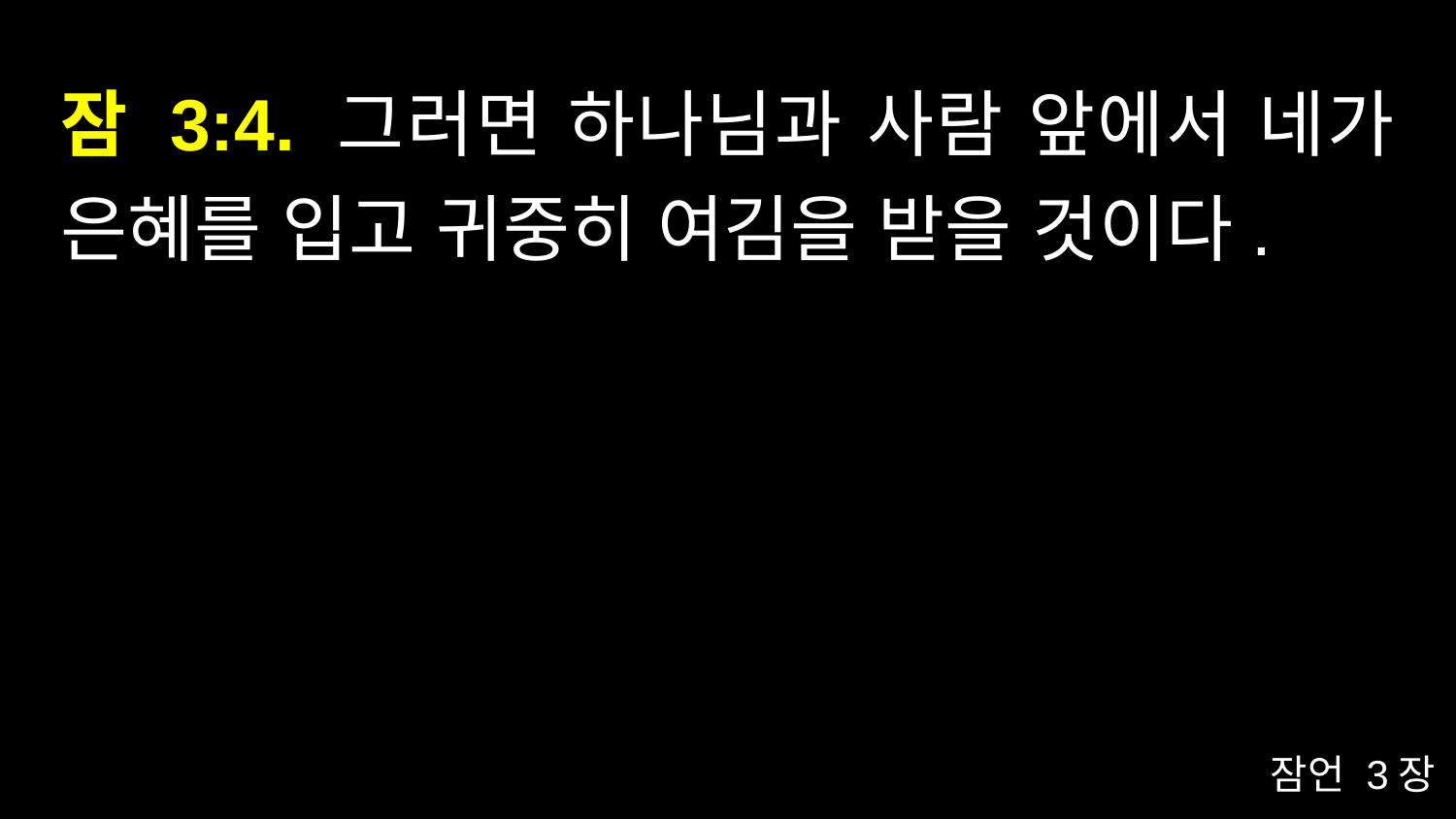

# 잠 3:4. 그러면 하나님과 사람 앞에서 네가 은혜를 입고 귀중히 여김을 받을 것이다.
잠언 3장